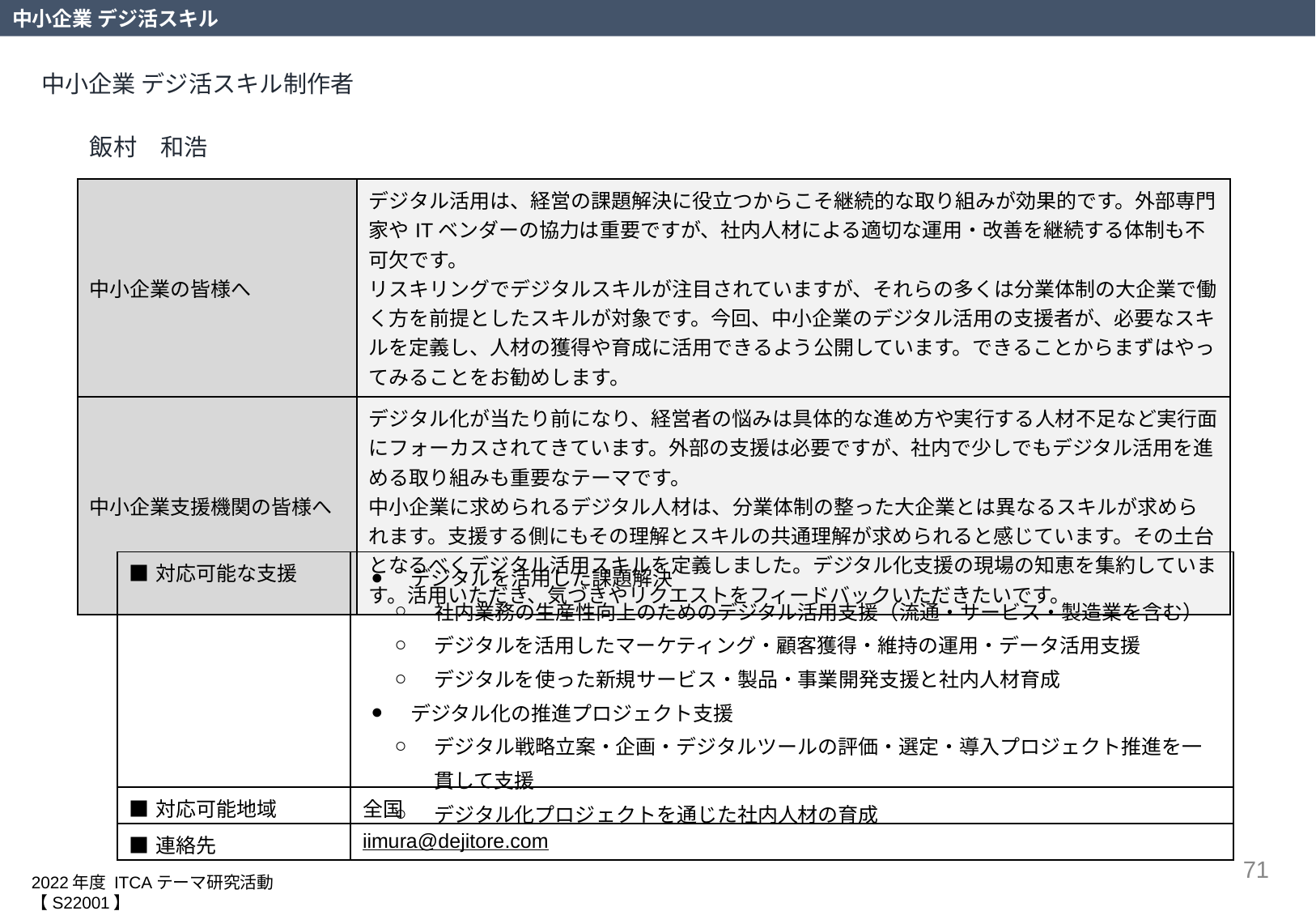

中小企業 デジ活スキル
中小企業 デジ活スキル制作者
飯村　和浩
| 中小企業の皆様へ | デジタル活用は、経営の課題解決に役立つからこそ継続的な取り組みが効果的です。外部専門家やITベンダーの協力は重要ですが、社内人材による適切な運用・改善を継続する体制も不可欠です。 リスキリングでデジタルスキルが注目されていますが、それらの多くは分業体制の大企業で働く方を前提としたスキルが対象です。今回、中小企業のデジタル活用の支援者が、必要なスキルを定義し、人材の獲得や育成に活用できるよう公開しています。できることからまずはやってみることをお勧めします。 |
| --- | --- |
| 中小企業支援機関の皆様へ | デジタル化が当たり前になり、経営者の悩みは具体的な進め方や実行する人材不足など実行面にフォーカスされてきています。外部の支援は必要ですが、社内で少しでもデジタル活用を進める取り組みも重要なテーマです。 中小企業に求められるデジタル人材は、分業体制の整った大企業とは異なるスキルが求められます。支援する側にもその理解とスキルの共通理解が求められると感じています。その土台となるべくデジタル活用スキルを定義しました。デジタル化支援の現場の知恵を集約しています。活用いただき、気づきやリクエストをフィードバックいただきたいです。 |
| ■対応可能な支援 | デジタルを活用した課題解決 社内業務の生産性向上のためのデジタル活用支援（流通・サービス・製造業を含む） デジタルを活用したマーケティング・顧客獲得・維持の運用・データ活用支援 デジタルを使った新規サービス・製品・事業開発支援と社内人材育成 デジタル化の推進プロジェクト支援 デジタル戦略立案・企画・デジタルツールの評価・選定・導入プロジェクト推進を一貫して支援 デジタル化プロジェクトを通じた社内人材の育成 |
| --- | --- |
| ■対応可能地域 | 全国 |
| ■連絡先 | iimura@dejitore.com |
71